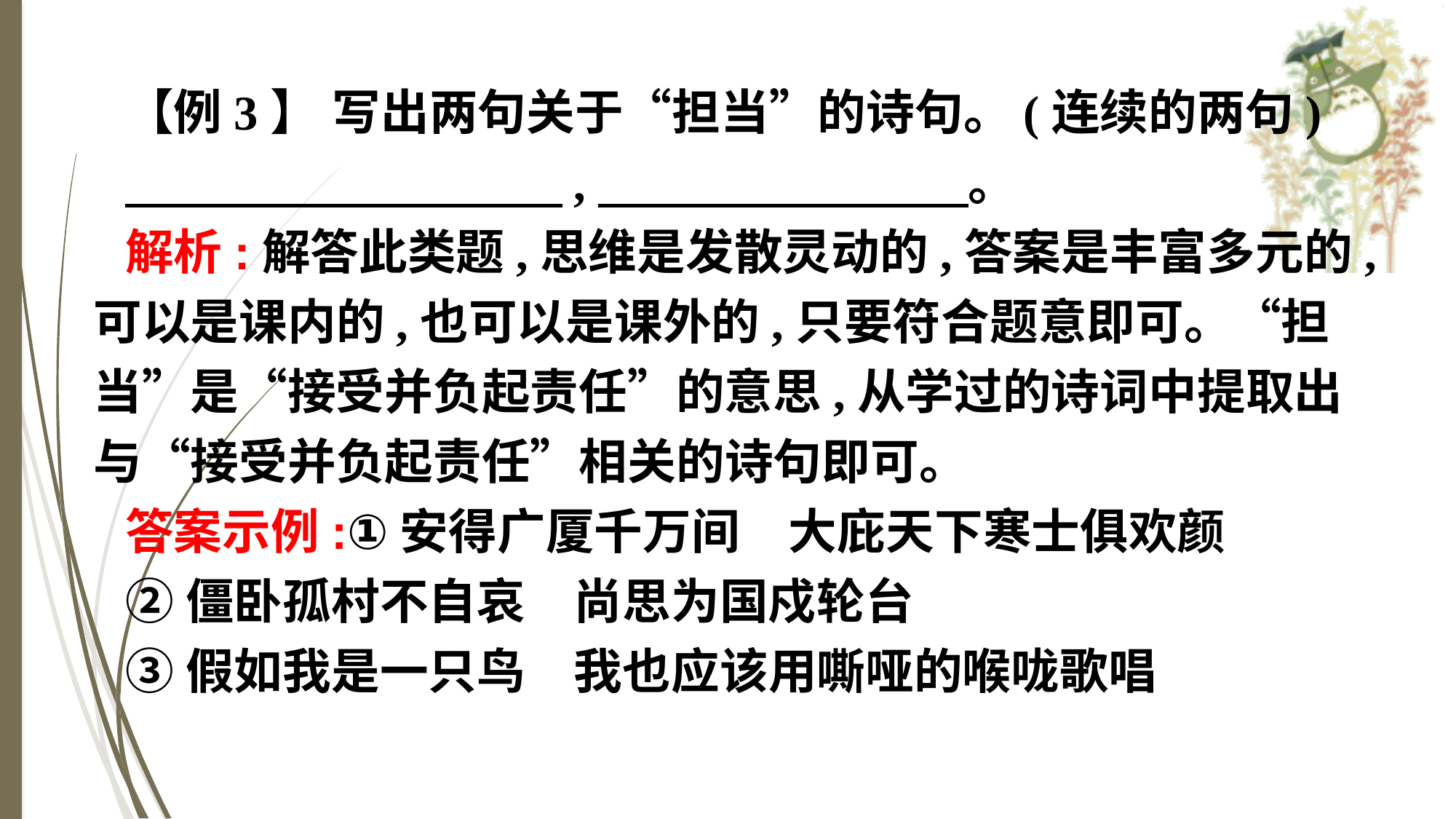

【例3】 写出两句关于“担当”的诗句。(连续的两句)
　　　　　　　　　,　                             。
解析:解答此类题,思维是发散灵动的,答案是丰富多元的,可以是课内的,也可以是课外的,只要符合题意即可。“担当”是“接受并负起责任”的意思,从学过的诗词中提取出与“接受并负起责任”相关的诗句即可。
答案示例:①安得广厦千万间　大庇天下寒士俱欢颜
②僵卧孤村不自哀　尚思为国戍轮台
③假如我是一只鸟　我也应该用嘶哑的喉咙歌唱